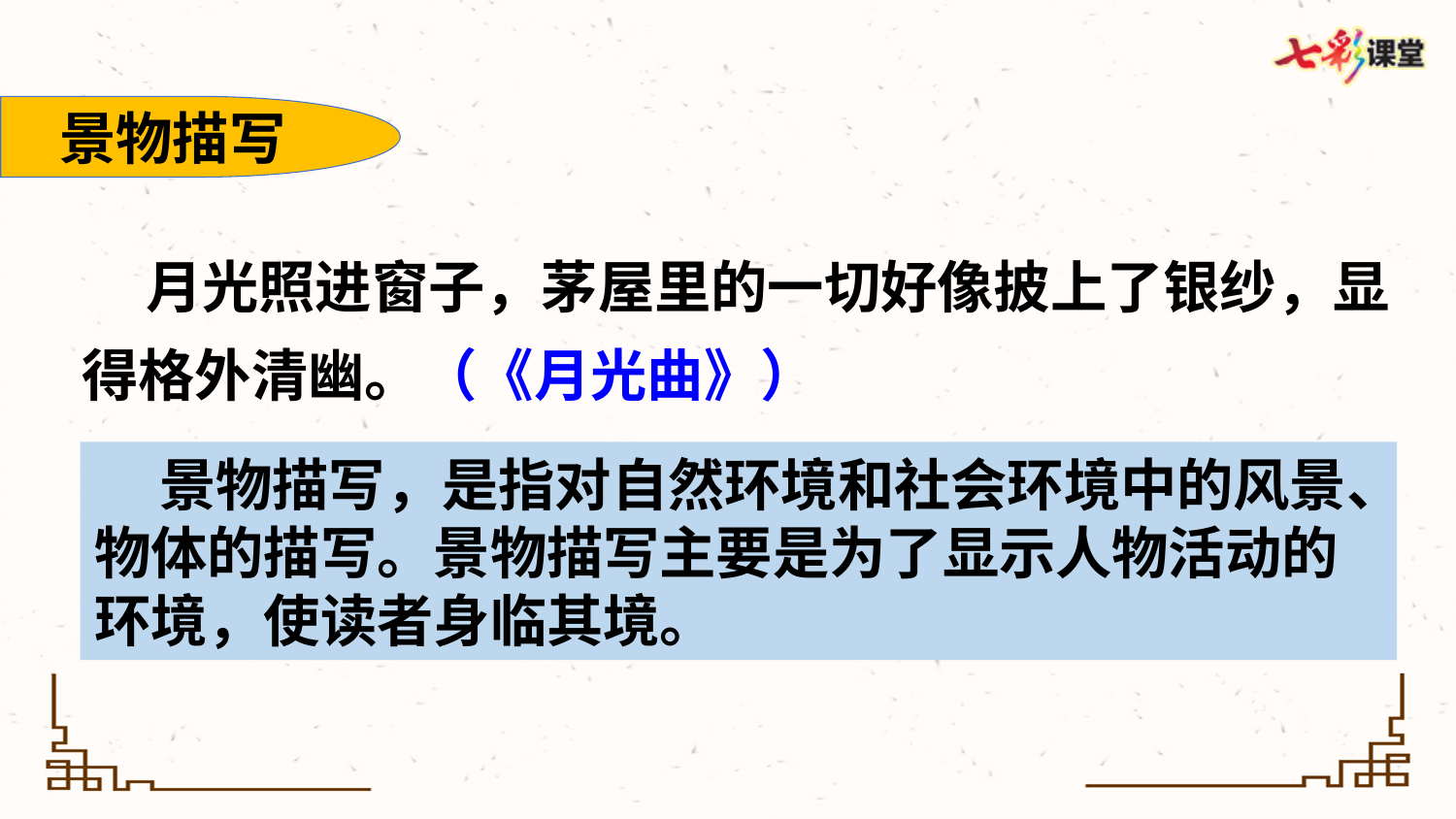

景物描写
    月光照进窗子，茅屋里的一切好像披上了银纱，显得格外清幽。（《月光曲》）
    景物描写，是指对自然环境和社会环境中的风景、物体的描写。景物描写主要是为了显示人物活动的环境，使读者身临其境。